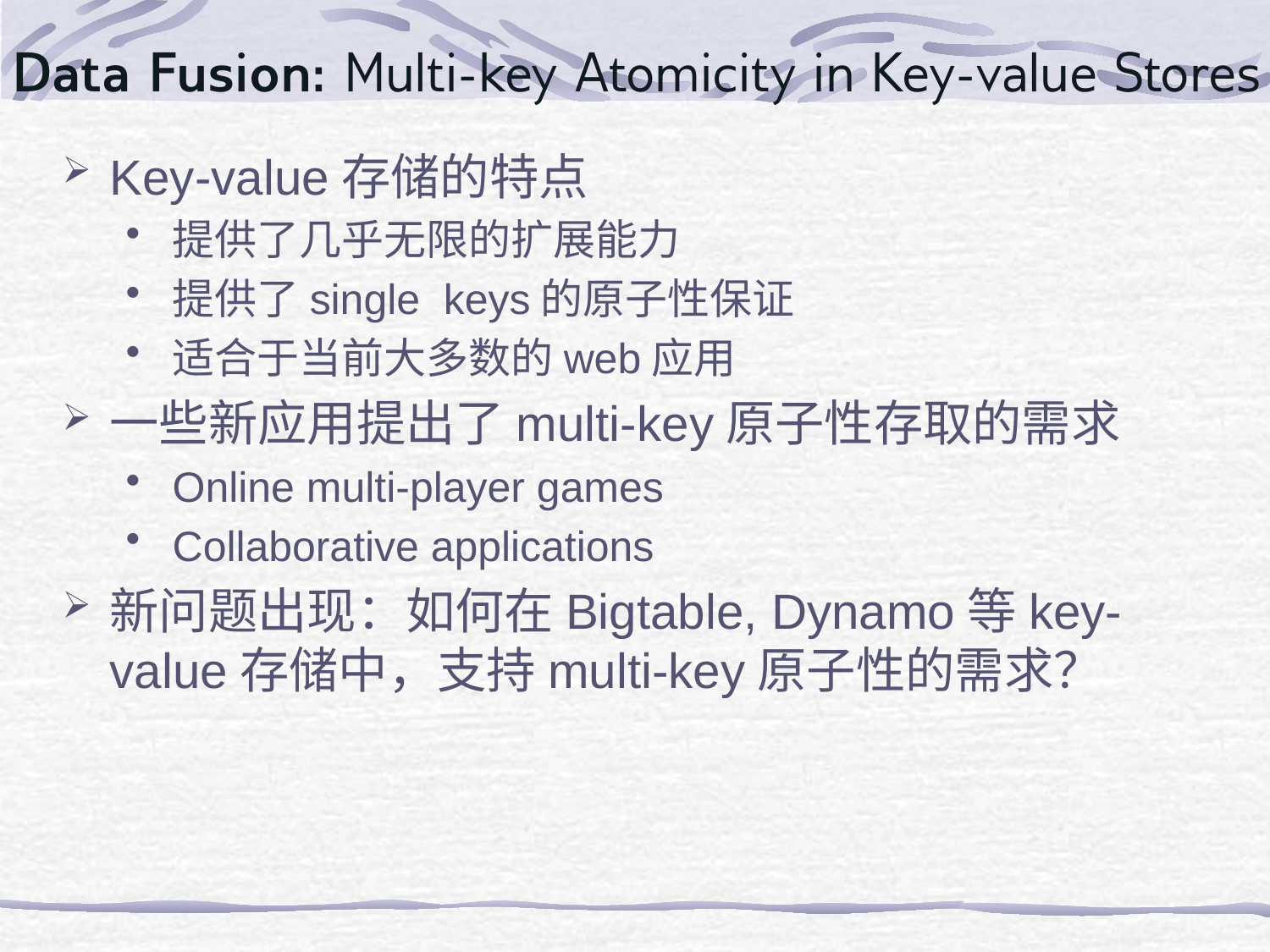

# Data Fusion: Multi-key Atomicity in Key-value Stores
Key-value存储的特点
提供了几乎无限的扩展能力
提供了single  keys的原子性保证
适合于当前大多数的web应用
一些新应用提出了multi-key原子性存取的需求
Online multi-player games
Collaborative applications
新问题出现：如何在Bigtable, Dynamo等key-value存储中，支持multi-key原子性的需求？